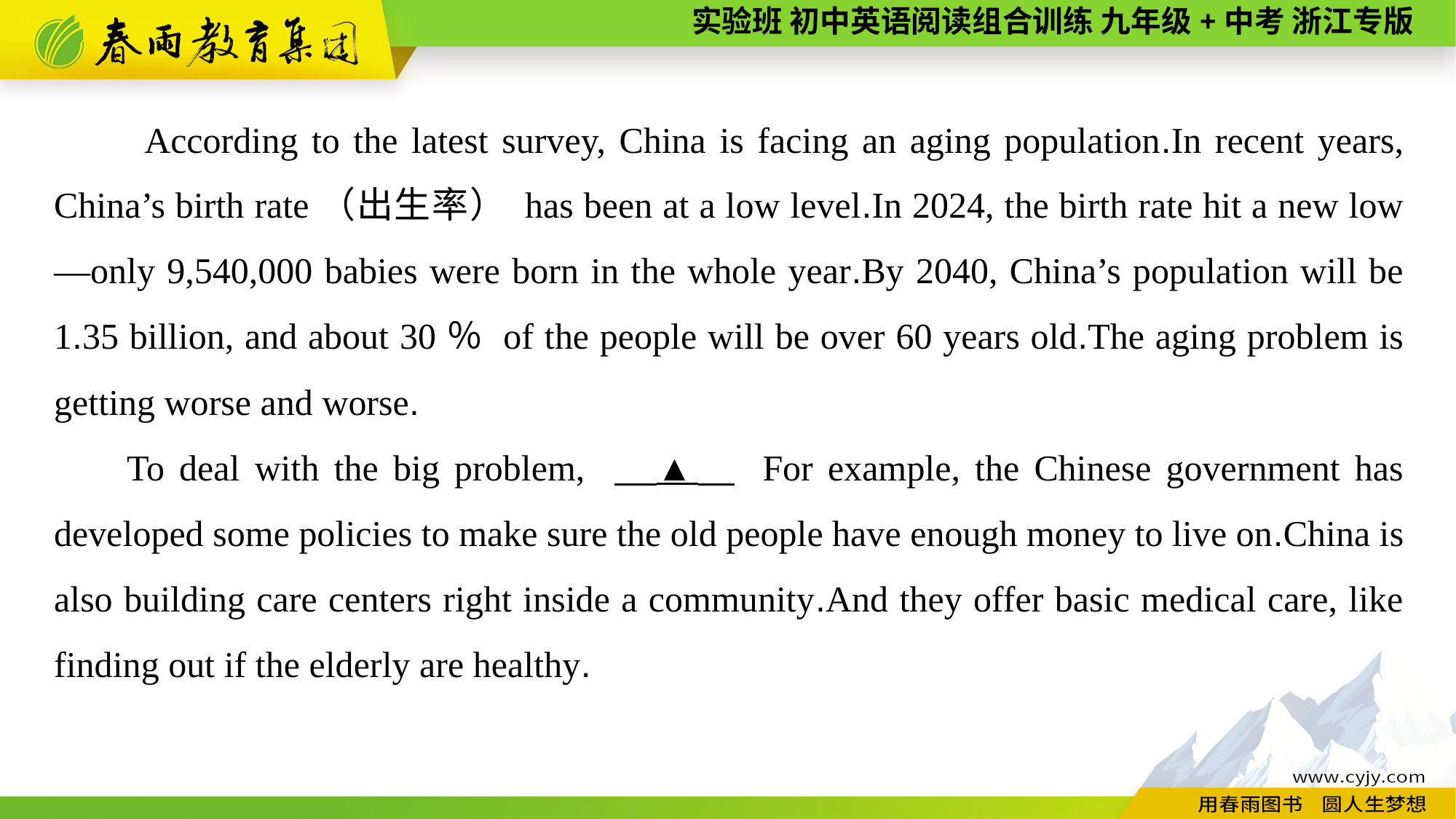

According to the latest survey, China is facing an aging population.In recent years, China’s birth rate（出生率） has been at a low level.In 2024, the birth rate hit a new low—only 9,540,000 babies were born in the whole year.By 2040, China’s population will be 1.35 billion, and about 30％ of the people will be over 60 years old.The aging problem is getting worse and worse.
To deal with the big problem, 　▲　 For example, the Chinese government has developed some policies to make sure the old people have enough money to live on.China is also building care centers right inside a community.And they offer basic medical care, like finding out if the elderly are healthy.